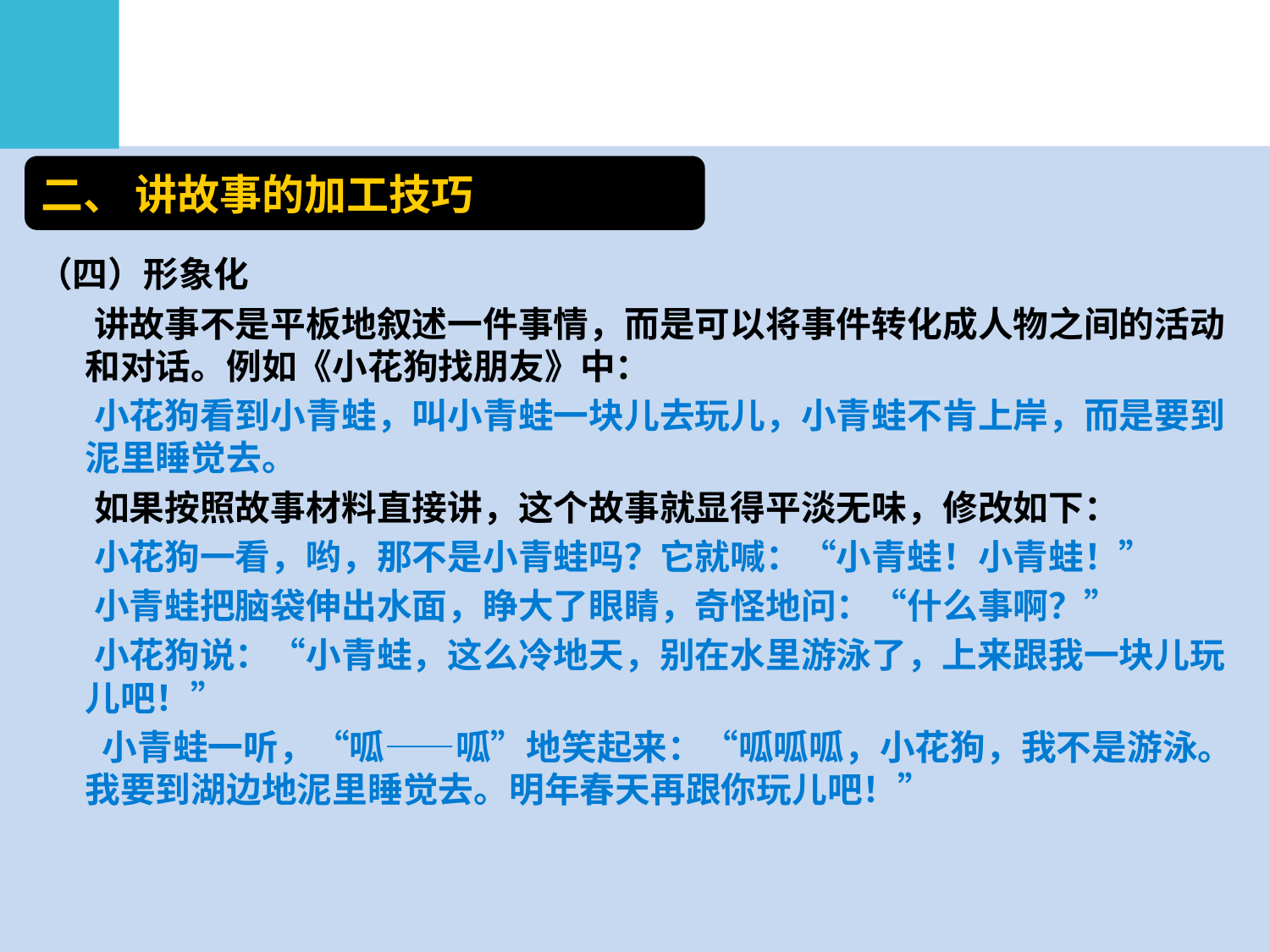

二、 讲故事的加工技巧

（四）形象化
      讲故事不是平板地叙述一件事情，而是可以将事件转化成人物之间的活动和对话。例如《小花狗找朋友》中：
      小花狗看到小青蛙，叫小青蛙一块儿去玩儿，小青蛙不肯上岸，而是要到泥里睡觉去。
      如果按照故事材料直接讲，这个故事就显得平淡无味，修改如下：
      小花狗一看，哟，那不是小青蛙吗？它就喊：“小青蛙！小青蛙！”
      小青蛙把脑袋伸出水面，睁大了眼睛，奇怪地问：“什么事啊？”
      小花狗说：“小青蛙，这么冷地天，别在水里游泳了，上来跟我一块儿玩儿吧！”
       小青蛙一听，“呱——呱”地笑起来：“呱呱呱，小花狗，我不是游泳。我要到湖边地泥里睡觉去。明年春天再跟你玩儿吧！”